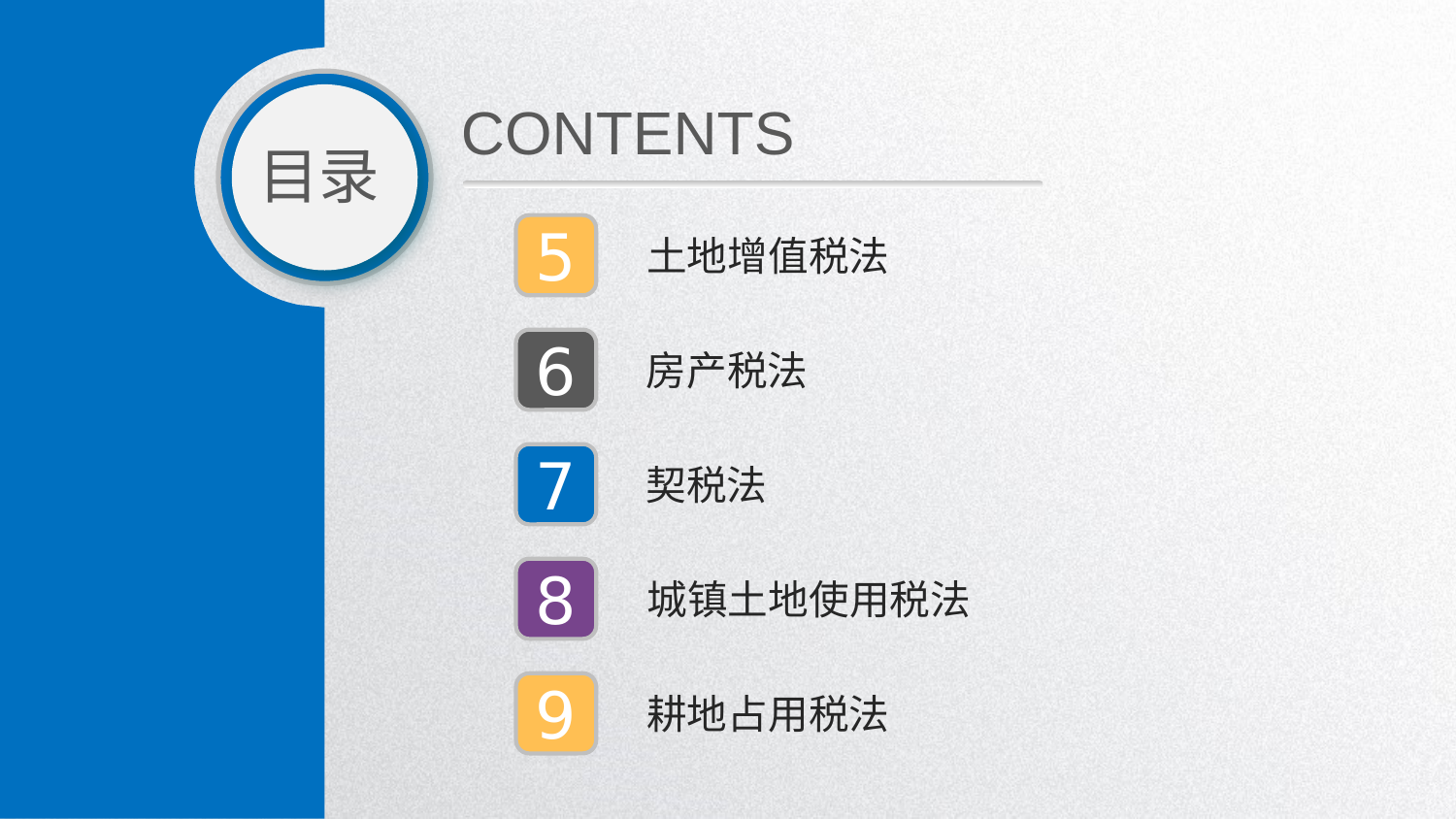

CONTENTS
目录

5
土地增值税法
6
房产税法
7
契税法
8
城镇土地使用税法
9
耕地占用税法